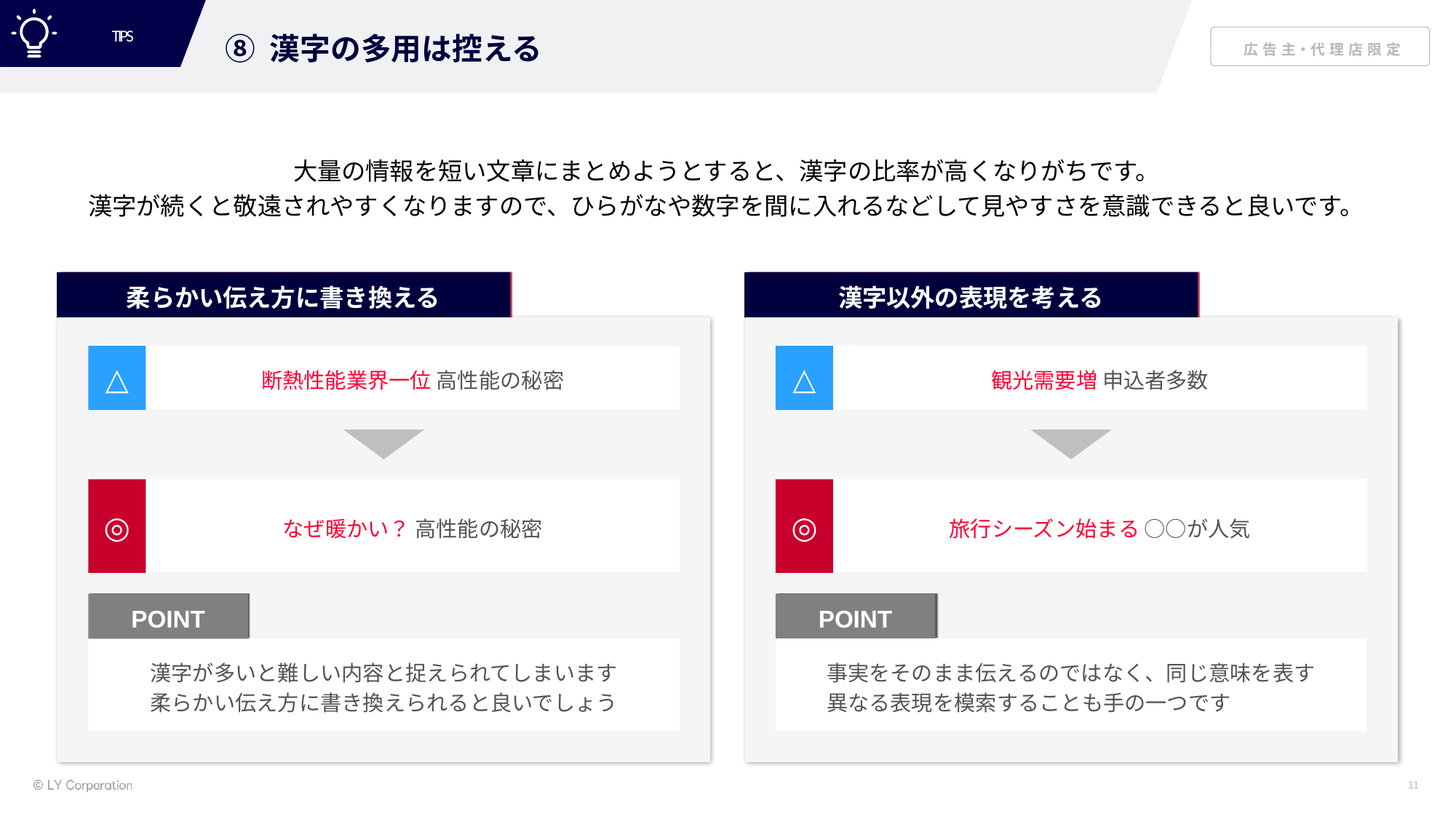

TIPS
⑧ 漢字の多用は控える
大量の情報を短い文章にまとめようとすると、漢字の比率が高くなりがちです。
漢字が続くと敬遠されやすくなりますので、ひらがなや数字を間に入れるなどして見やすさを意識できると良いです。
柔らかい伝え方に書き換える
漢字以外の表現を考える

△
断熱性能業界一位 高性能の秘密
△
観光需要増 申込者多数

◎
なぜ暖かい？ 高性能の秘密
◎
旅行シーズン始まる ○○が人気
POINT
POINT
漢字が多いと難しい内容と捉えられてしまいます
柔らかい伝え方に書き換えられると良いでしょう
事実をそのまま伝えるのではなく、同じ意味を表す
異なる表現を模索することも手の一つです